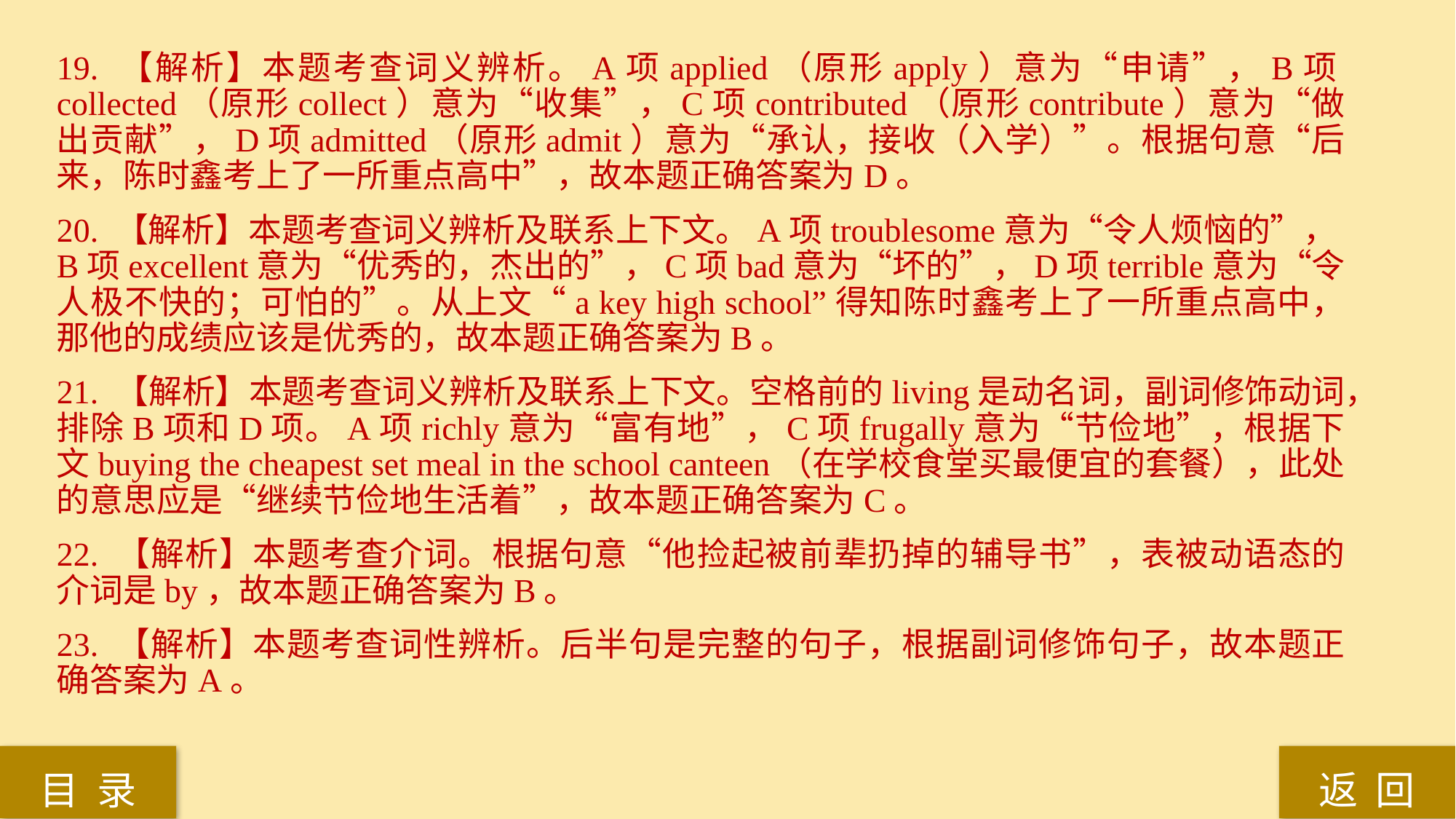

19. 【解析】本题考查词义辨析。A项applied（原形apply）意为“申请”，B项collected（原形collect）意为“收集”，C项contributed（原形contribute）意为“做出贡献”，D项admitted（原形admit）意为“承认，接收（入学）”。根据句意“后来，陈时鑫考上了一所重点高中”，故本题正确答案为D。
20. 【解析】本题考查词义辨析及联系上下文。A项troublesome意为“令人烦恼的”，B项excellent意为“优秀的，杰出的”，C项bad意为“坏的”，D项terrible意为“令人极不快的；可怕的”。从上文“a key high school”得知陈时鑫考上了一所重点高中，那他的成绩应该是优秀的，故本题正确答案为B。
21. 【解析】本题考查词义辨析及联系上下文。空格前的living是动名词，副词修饰动词，排除B项和D项。A项richly意为“富有地”，C项frugally意为“节俭地”，根据下文buying the cheapest set meal in the school canteen（在学校食堂买最便宜的套餐），此处的意思应是“继续节俭地生活着”，故本题正确答案为C。
22. 【解析】本题考查介词。根据句意“他捡起被前辈扔掉的辅导书”，表被动语态的介词是by，故本题正确答案为B。
23. 【解析】本题考查词性辨析。后半句是完整的句子，根据副词修饰句子，故本题正确答案为A。
返  回